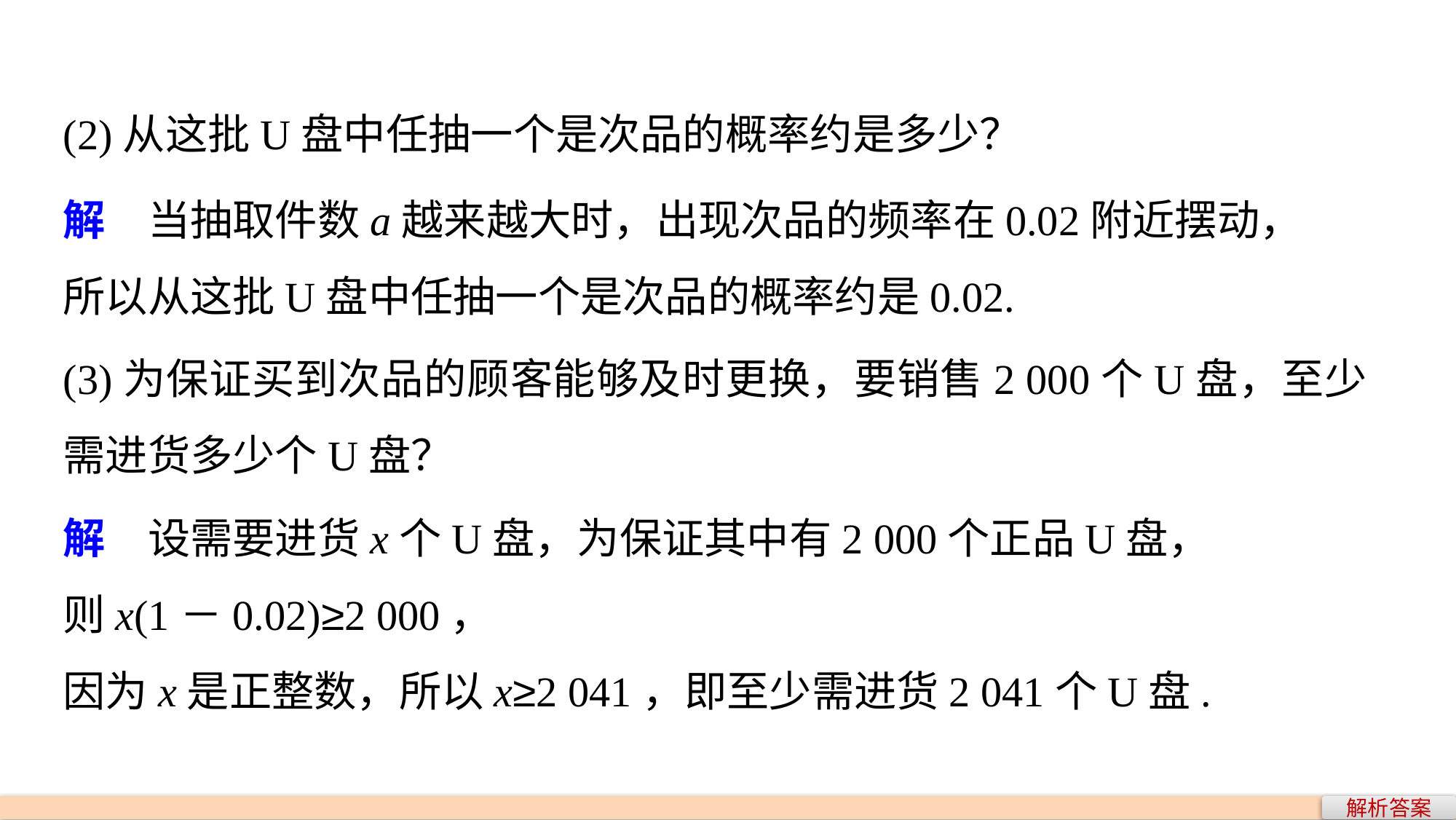

(2)从这批U盘中任抽一个是次品的概率约是多少？
解　当抽取件数a越来越大时，出现次品的频率在0.02附近摆动，
所以从这批U盘中任抽一个是次品的概率约是0.02.
(3)为保证买到次品的顾客能够及时更换，要销售2 000个U盘，至少需进货多少个U盘？
解　设需要进货x个U盘，为保证其中有2 000个正品U盘，
则x(1－0.02)≥2 000，
因为x是正整数，所以x≥2 041，即至少需进货2 041个U盘.
解析答案